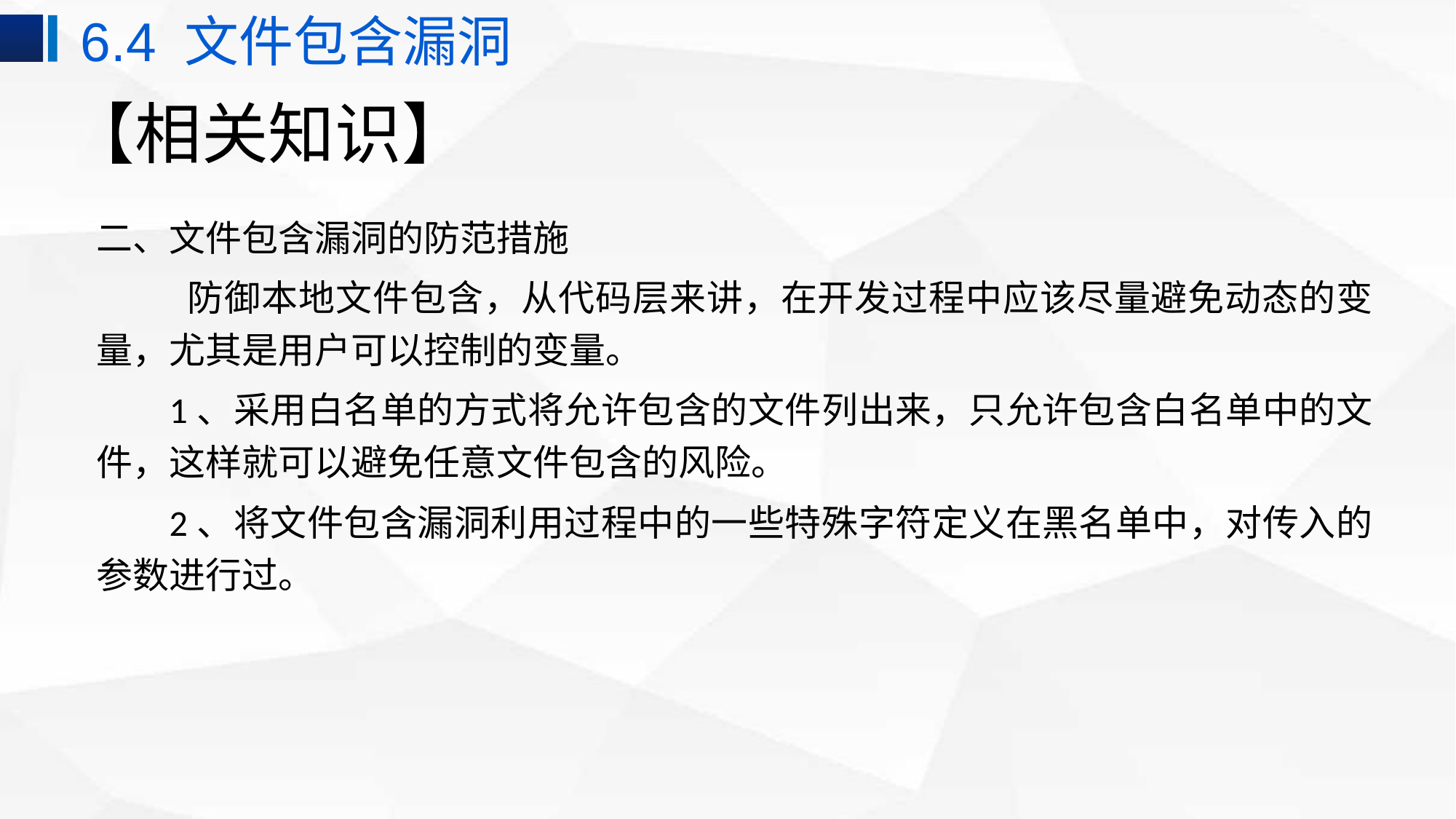

6.4 文件包含漏洞

# 【相关知识】
二、文件包含漏洞的防范措施
 防御本地文件包含，从代码层来讲，在开发过程中应该尽量避免动态的变量，尤其是用户可以控制的变量。
1、采用白名单的方式将允许包含的文件列出来，只允许包含白名单中的文件，这样就可以避免任意文件包含的风险。
2、将文件包含漏洞利用过程中的一些特殊字符定义在黑名单中，对传入的参数进行过。